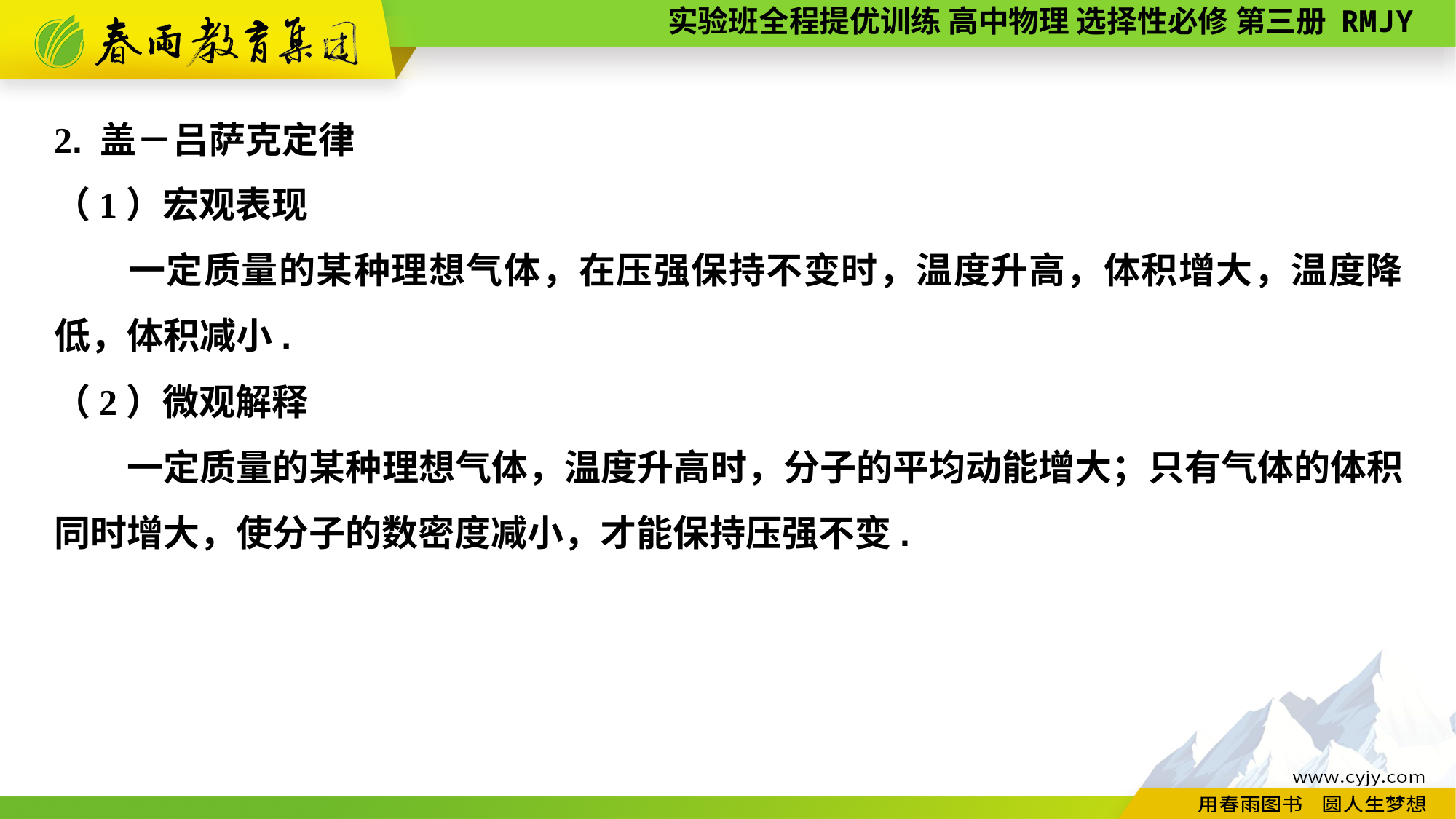

2. 盖－吕萨克定律
（1）宏观表现
　　一定质量的某种理想气体，在压强保持不变时，温度升高，体积增大，温度降低，体积减小.
（2）微观解释
　　一定质量的某种理想气体，温度升高时，分子的平均动能增大；只有气体的体积同时增大，使分子的数密度减小，才能保持压强不变.